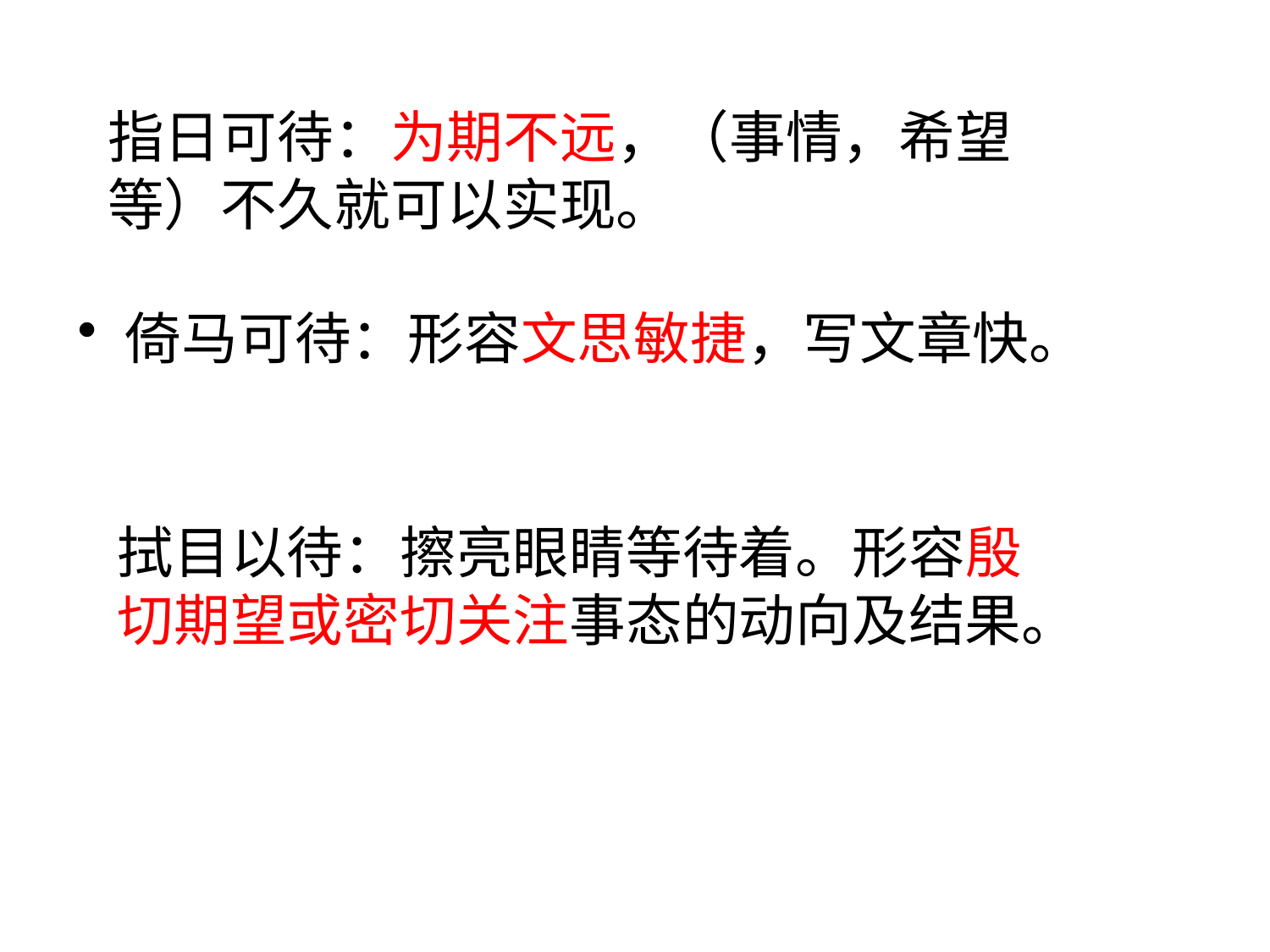

# 指日可待：为期不远，（事情，希望等）不久就可以实现。
倚马可待：形容文思敏捷，写文章快。

拭目以待：擦亮眼睛等待着。形容殷切期望或密切关注事态的动向及结果。